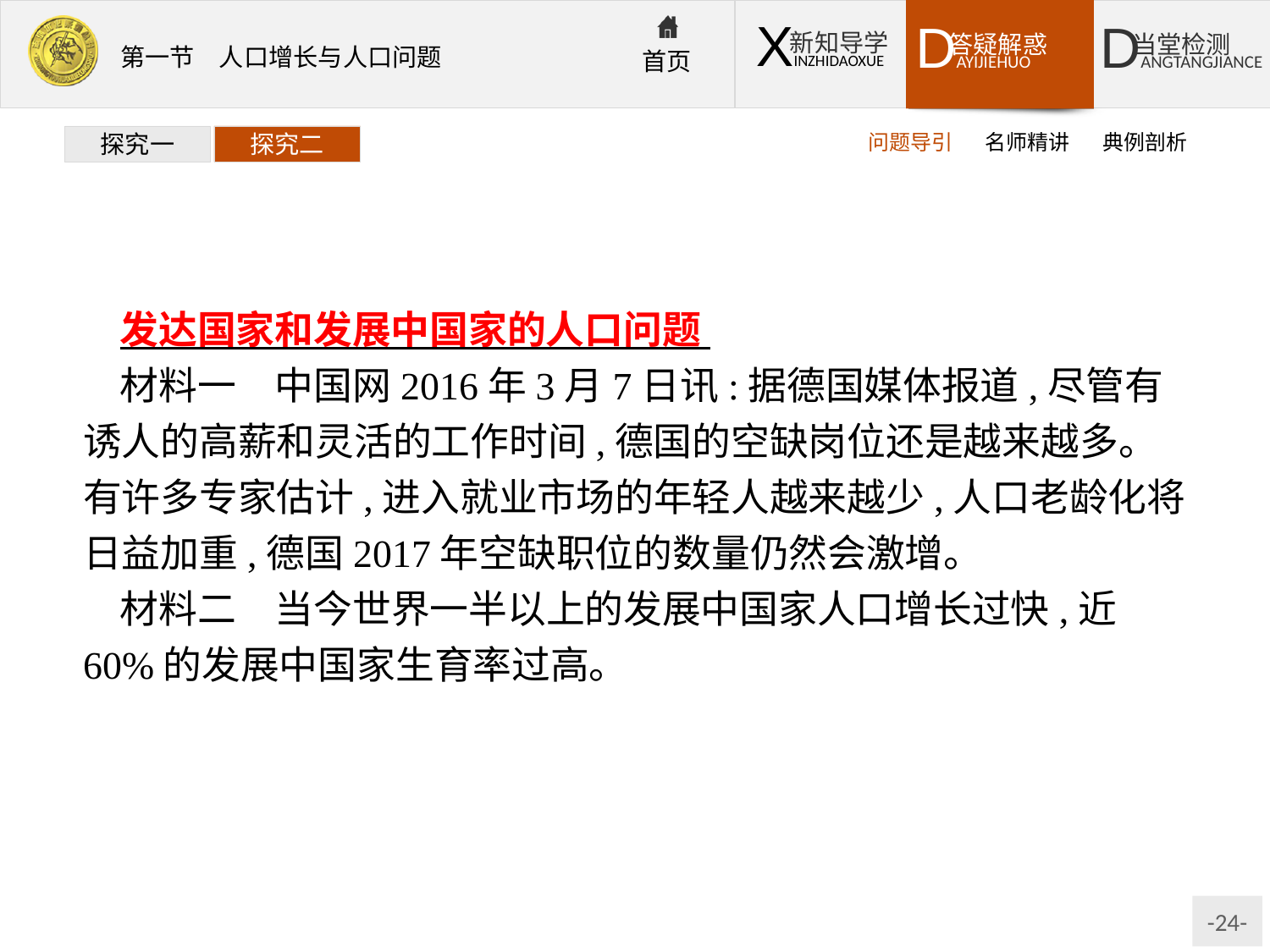

问题导引
名师精讲
典例剖析
探究一
探究二
发达国家和发展中国家的人口问题
材料一　中国网2016年3月7日讯:据德国媒体报道,尽管有诱人的高薪和灵活的工作时间,德国的空缺岗位还是越来越多。有许多专家估计,进入就业市场的年轻人越来越少,人口老龄化将日益加重,德国2017年空缺职位的数量仍然会激增。
材料二　当今世界一半以上的发展中国家人口增长过快,近60%的发展中国家生育率过高。